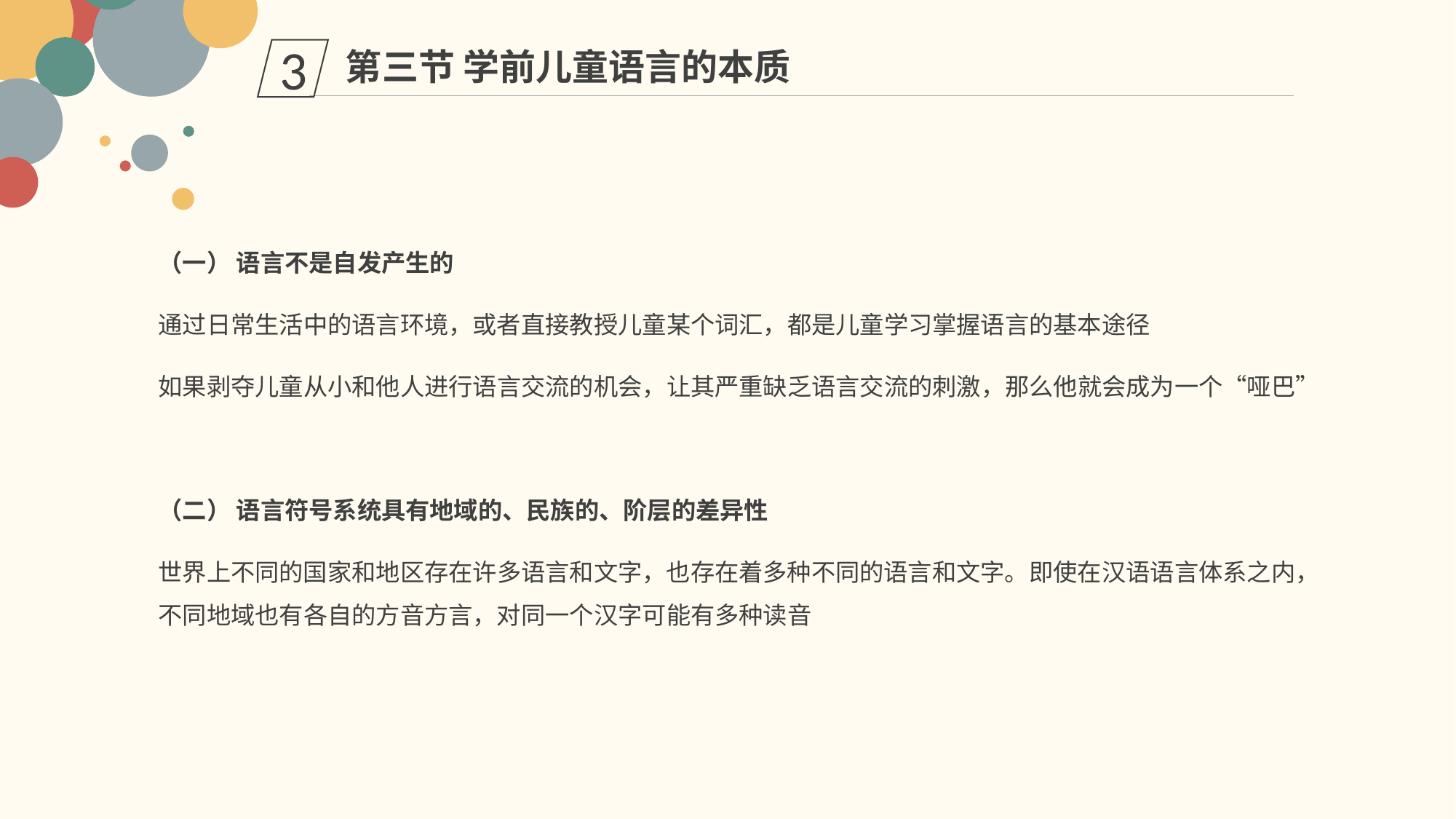

第三节 学前儿童语言的本质
3
（一） 语言不是自发产生的
通过日常生活中的语言环境，或者直接教授儿童某个词汇，都是儿童学习掌握语言的基本途径
如果剥夺儿童从小和他人进行语言交流的机会，让其严重缺乏语言交流的刺激，那么他就会成为一个“哑巴”

（二） 语言符号系统具有地域的、民族的、阶层的差异性
世界上不同的国家和地区存在许多语言和文字，也存在着多种不同的语言和文字。即使在汉语语言体系之内，不同地域也有各自的方音方言，对同一个汉字可能有多种读音